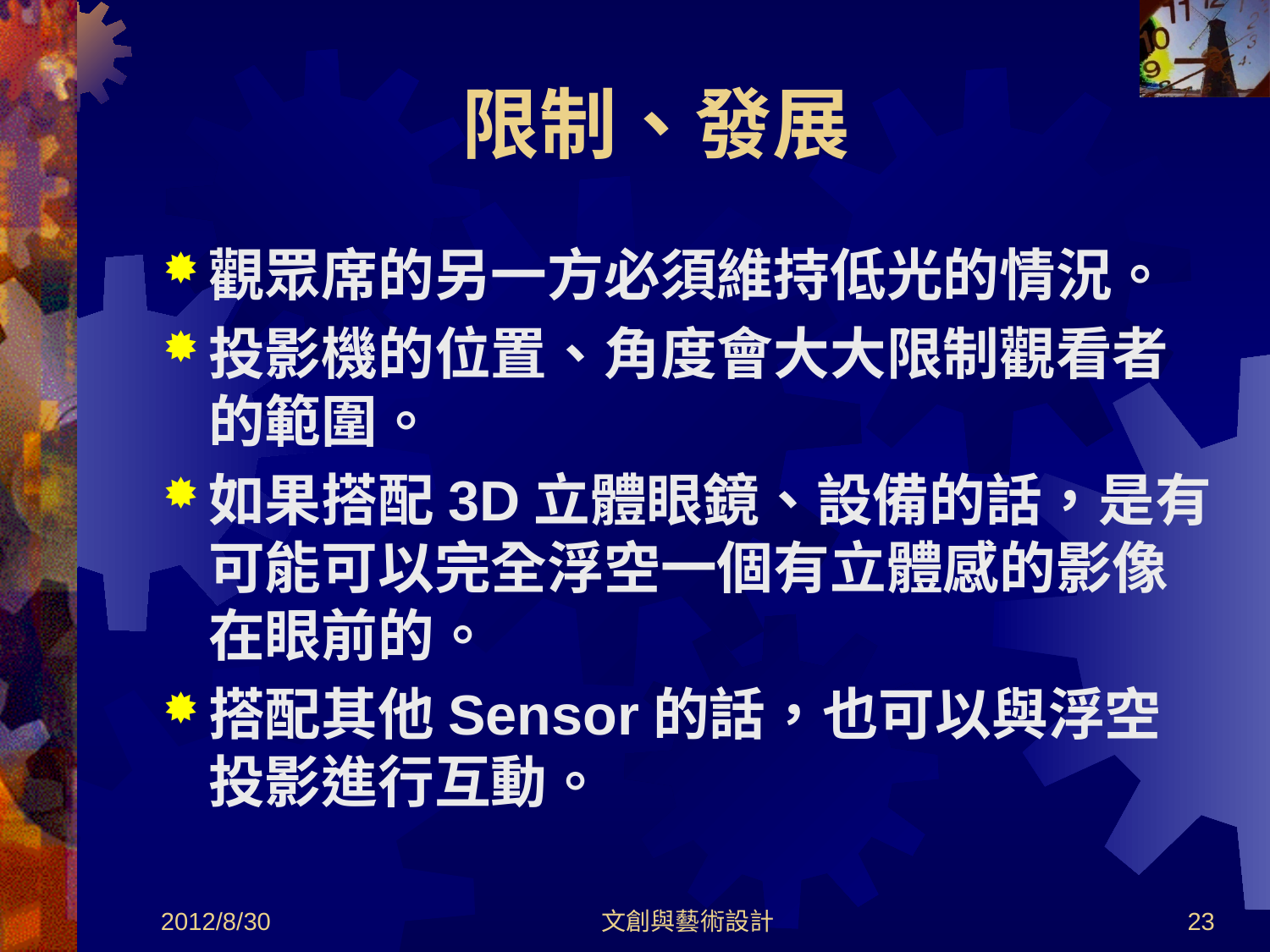

限制、發展
觀眾席的另一方必須維持低光的情況。
投影機的位置、角度會大大限制觀看者的範圍。
如果搭配3D立體眼鏡、設備的話，是有可能可以完全浮空一個有立體感的影像在眼前的。
搭配其他Sensor的話，也可以與浮空投影進行互動。
2012/8/30
文創與藝術設計
23